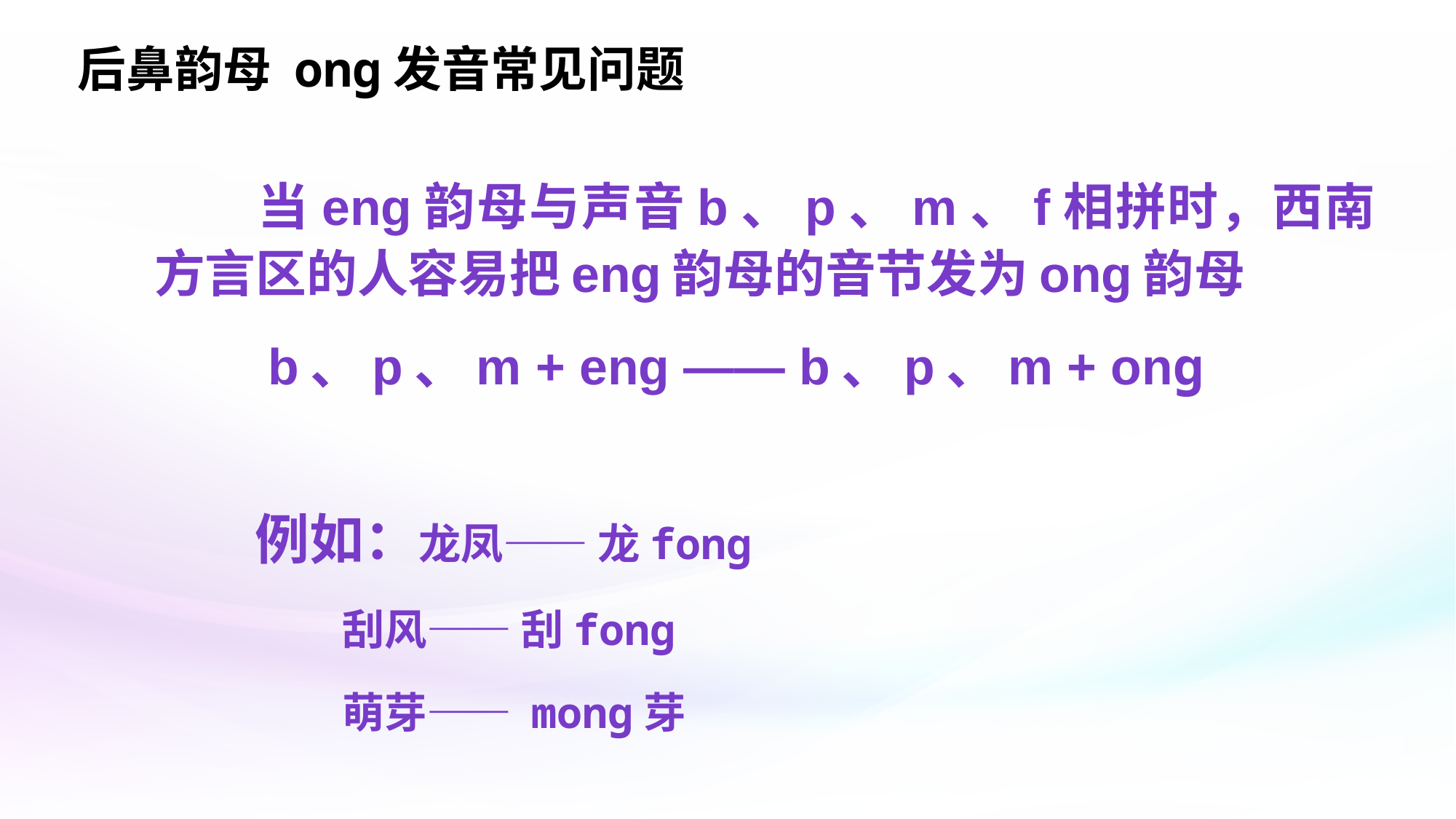

# 后鼻韵母 onɡ发音常见问题
       当eng韵母与声音b、p、m、f相拼时，西南方言区的人容易把eng韵母的音节发为ong韵母
        b、p、m + eng —— b、p、m + onɡ
例如：龙凤—— 龙fonɡ
        刮风—— 刮fonɡ
        萌芽—— monɡ芽